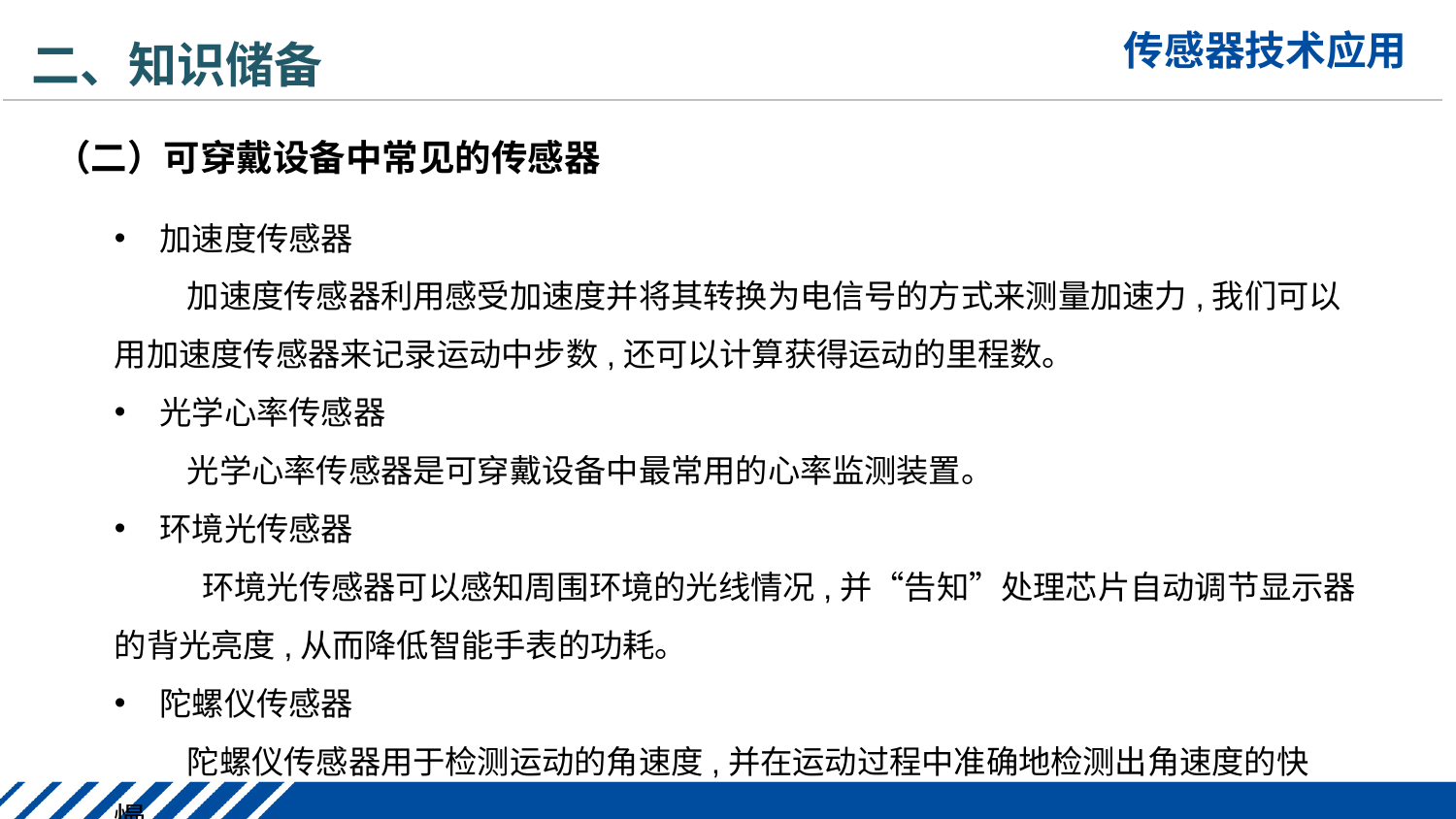

二、知识储备
（二）可穿戴设备中常见的传感器
加速度传感器
加速度传感器利用感受加速度并将其转换为电信号的方式来测量加速力,我们可以用加速度传感器来记录运动中步数,还可以计算获得运动的里程数。
光学心率传感器
光学心率传感器是可穿戴设备中最常用的心率监测装置。
环境光传感器
 环境光传感器可以感知周围环境的光线情况,并“告知”处理芯片自动调节显示器的背光亮度,从而降低智能手表的功耗。
陀螺仪传感器
陀螺仪传感器用于检测运动的角速度,并在运动过程中准确地检测出角速度的快慢。